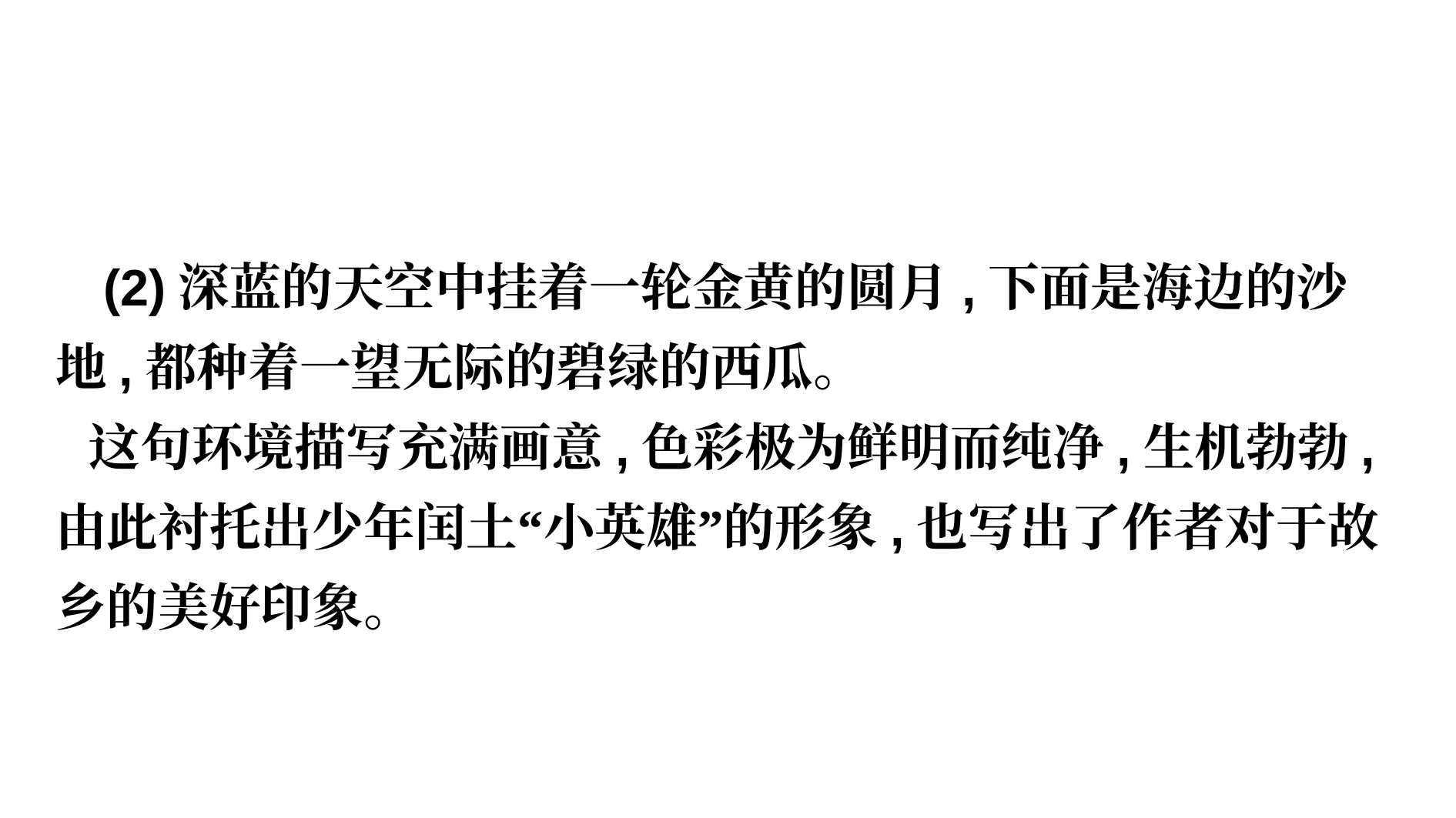

(2)深蓝的天空中挂着一轮金黄的圆月,下面是海边的沙地,都种着一望无际的碧绿的西瓜。
这句环境描写充满画意,色彩极为鲜明而纯净,生机勃勃,由此衬托出少年闰土“小英雄”的形象,也写出了作者对于故乡的美好印象。